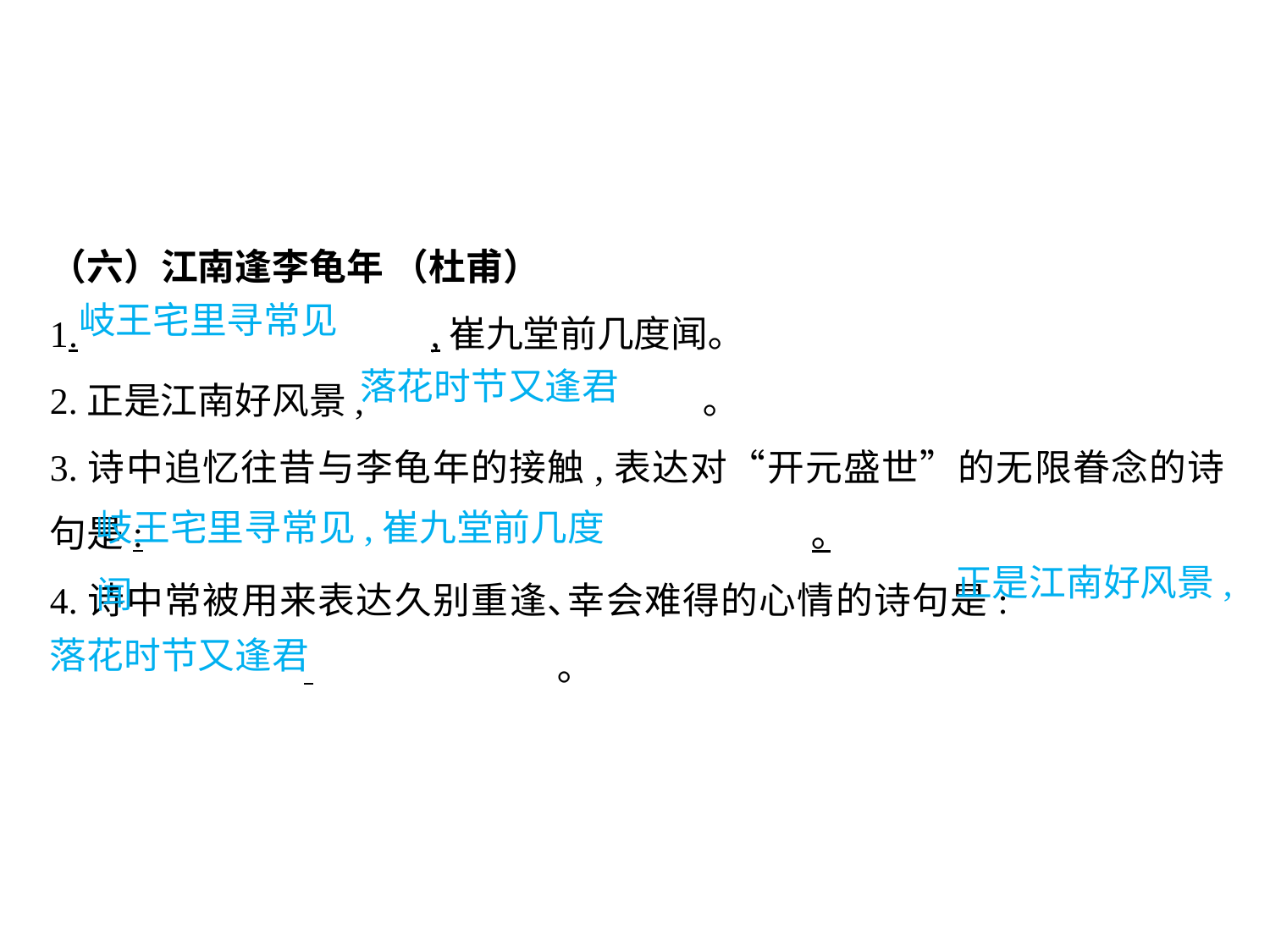

（六）江南逢李龟年 （杜甫）
1.			,崔九堂前几度闻｡
2.正是江南好风景,			 ｡
3.诗中追忆往昔与李龟年的接触,表达对“开元盛世”的无限眷念的诗句是:						｡
4.诗中常被用来表达久别重逢､幸会难得的心情的诗句是:				 		｡
岐王宅里寻常见
落花时节又逢君
岐王宅里寻常见,崔九堂前几度闻
正是江南好风景,
落花时节又逢君